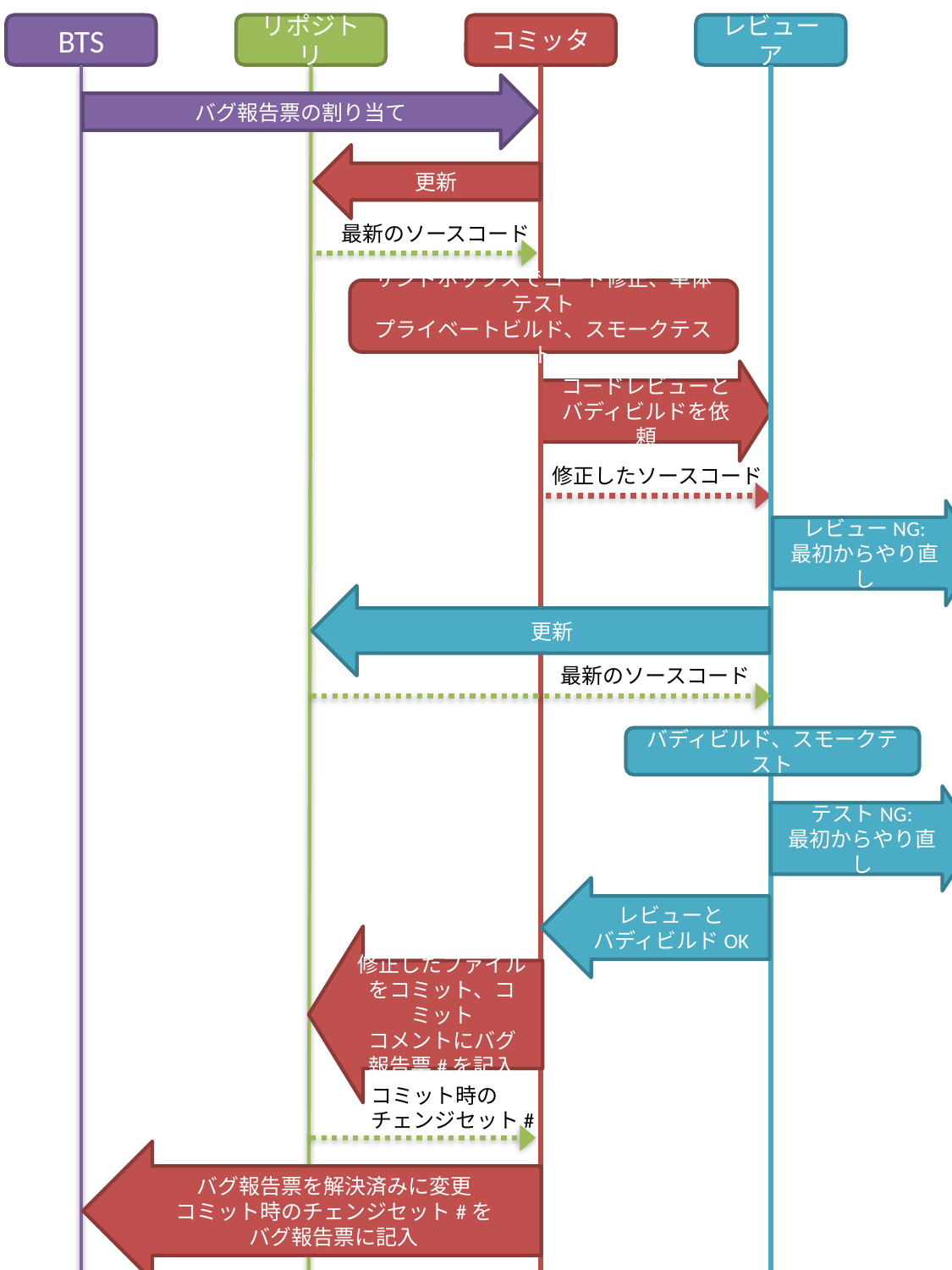

BTS
リポジトリ
コミッタ
レビューア
バグ報告票の割り当て
更新
最新のソースコード
サンドボックスでコード修正、単体テスト
プライベートビルド、スモークテスト
コードレビューと
バディビルドを依頼
修正したソースコード
レビューNG:
最初からやり直し
更新
最新のソースコード
バディビルド、スモークテスト
テストNG:
最初からやり直し
レビューと
バディビルドOK
修正したファイルをコミット、コミット
コメントにバグ
報告票#を記入
コミット時の
チェンジセット#
バグ報告票を解決済みに変更
コミット時のチェンジセット#を
バグ報告票に記入